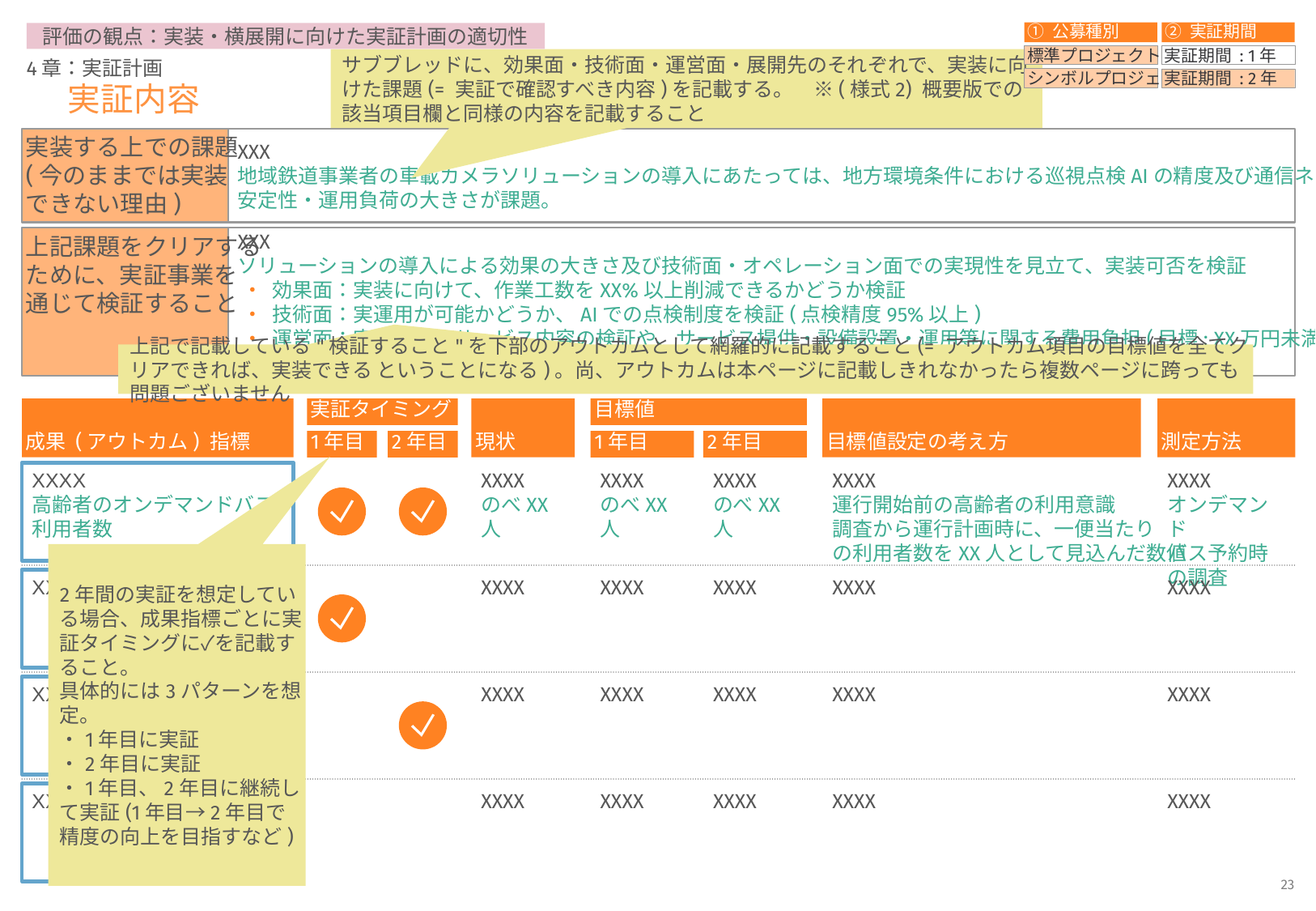

① 公募種別
② 実証期間
評価の観点：実装・横展開に向けた実証計画の適切性
標準プロジェクト
実証期間 : 1年
サブブレッドに、効果面・技術面・運営面・展開先のそれぞれで、実装に向けた課題(= 実証で確認すべき内容)を記載する。　※(様式2) 概要版での該当項目欄と同様の内容を記載すること
4章：実証計画
シンボルプロジェクト
実証期間 : 2年
# 実証内容
実装する上での課題
(今のままでは実装
できない理由)
XXX
地域鉄道事業者の車載カメラソリューションの導入にあたっては、地方環境条件における巡視点検AIの精度及び通信ネットワークの
安定性・運用負荷の大きさが課題。
上記課題をクリアする
ために、実証事業を
通じて検証すること
XXX
ソリューションの導入による効果の大きさ及び技術面・オペレーション面での実現性を見立て、実装可否を検証
効果面：実装に向けて、作業工数をXX%以上削減できるかどうか検証
技術面：実運用が可能かどうか、AIでの点検制度を検証(点検精度95%以上)
運営面：実装可能なサービス内容の検証や、サービス提供・設備設置・運用等に関する費用負担(目標: XX万円未満)の検証
展開先：XXXXの観点で、汎用的な需要が期待できるソリューションかどうかを検証(目標: XX団体以上)
上記で記載している"検証すること"を下部のアウトカムとして網羅的に記載すること(= アウトカム項目の目標値を全てクリアできれば、実装できる ということになる)。尚、アウトカムは本ページに記載しきれなかったら複数ページに跨っても問題ございません
成果 (アウトカム) 指標
実証タイミング
現状
目標値
目標値設定の考え方
測定方法
1年目
2年目
1年目
2年目
XXXX
高齢者のオンデマンドバス
利用者数

XXXX
のべXX人
XXXX
のべXX人
XXXX
のべXX人
XXXX
運行開始前の高齢者の利用意識
調査から運行計画時に、一便当たり
の利用者数をXX人として見込んだ数値

XXXX
オンデマンド
バス予約時の調査

2年間の実証を想定している場合、成果指標ごとに実証タイミングに✓を記載すること。
具体的には3パターンを想定。
・1年目に実証
・2年目に実証
・1年目、2年目に継続して実証(1年目→2年目で精度の向上を目指すなど)
XXXX
XXXX
XXXX
XXXX
XXXX
XXXX

XXXX
XXXX
XXXX
XXXX
XXXX
XXXX

XXXX
XXXX
XXXX
XXXX
XXXX
XXXX